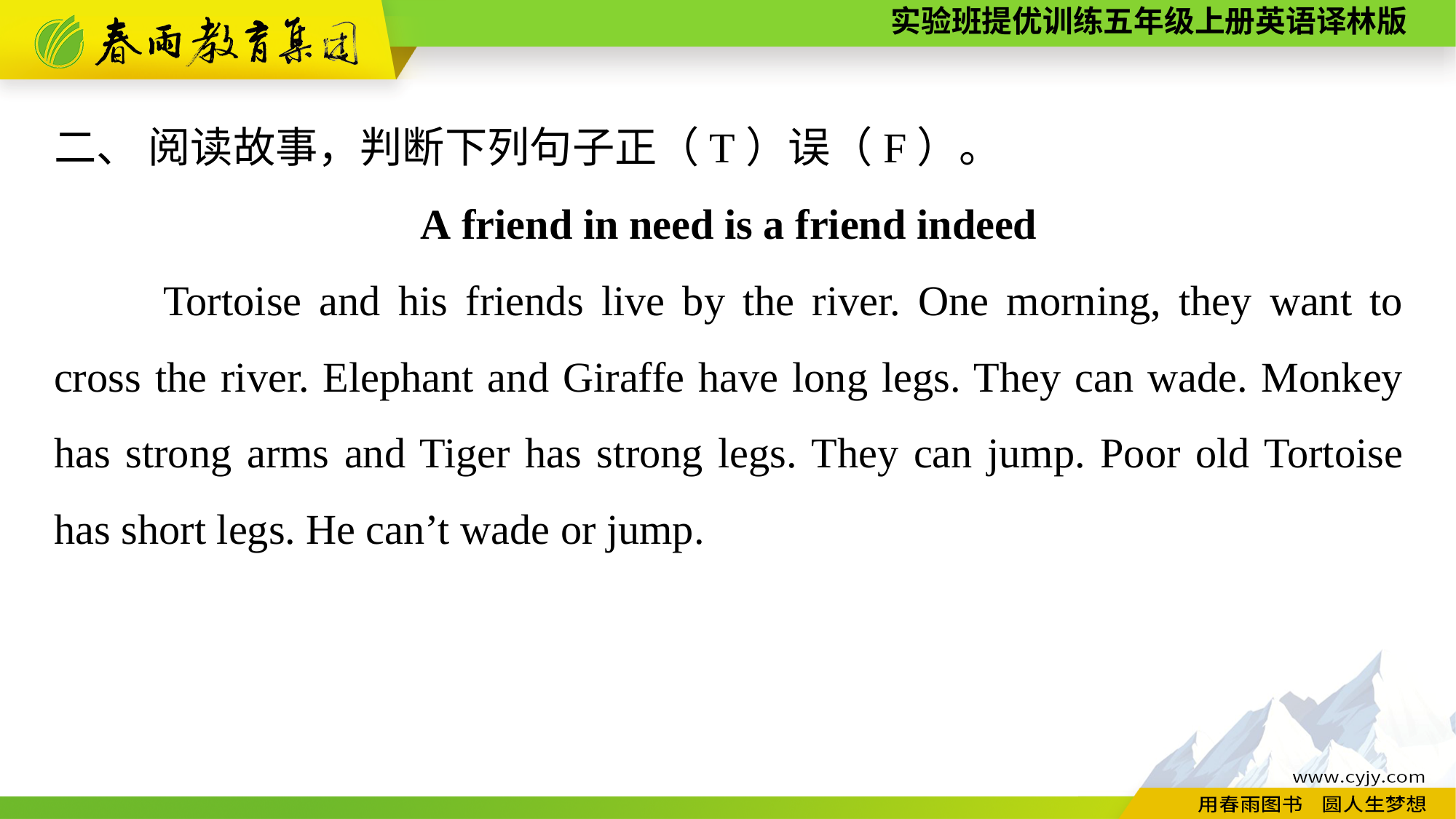

二、 阅读故事，判断下列句子正（T）误（F）。
A friend in need is a friend indeed
	Tortoise and his friends live by the river. One morning, they want to cross the river. Elephant and Giraffe have long legs. They can wade. Monkey has strong arms and Tiger has strong legs. They can jump. Poor old Tortoise has short legs. He can’t wade or jump.